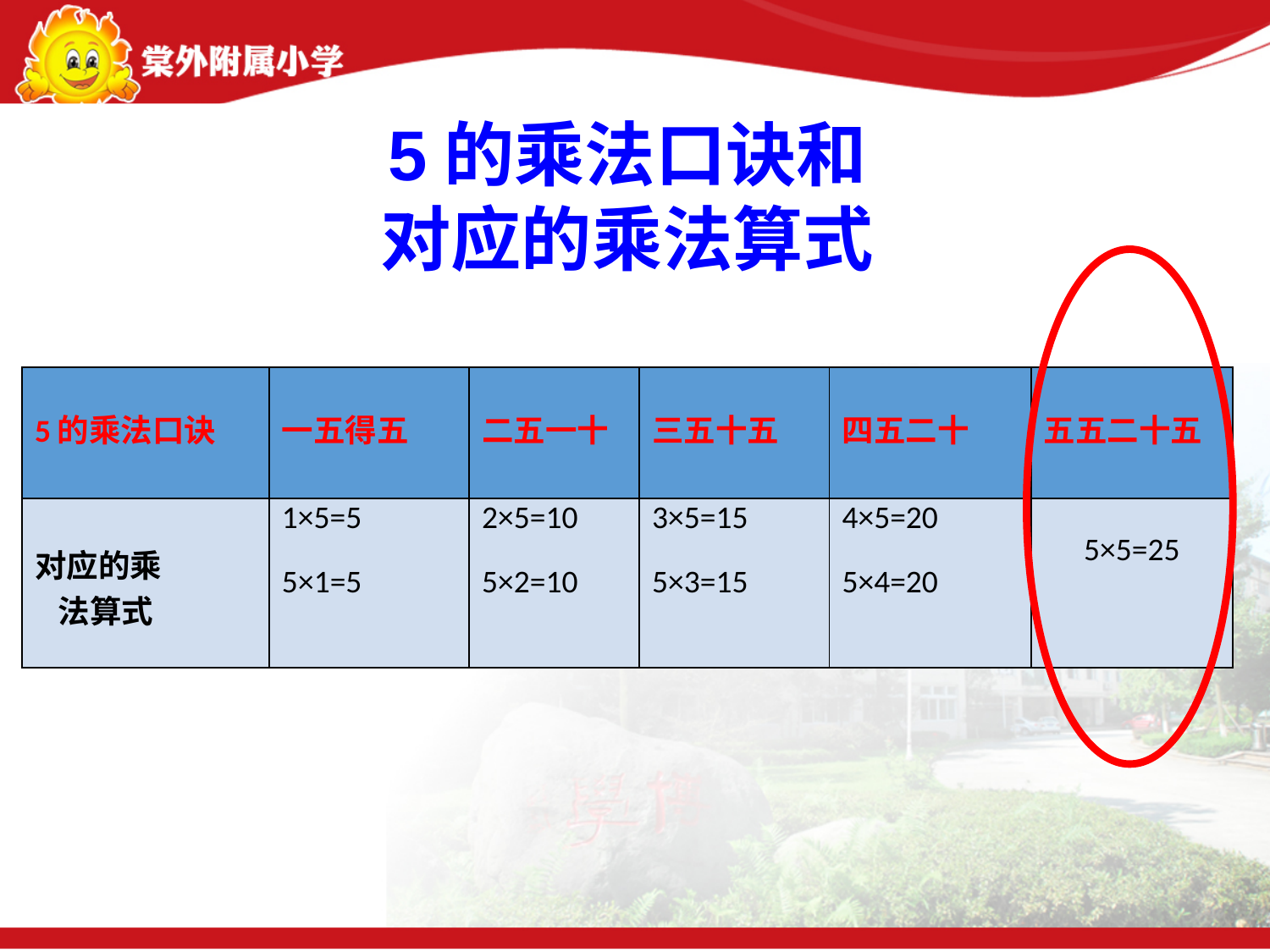

5的乘法口诀和
对应的乘法算式

| 5的乘法口诀 | 一五得五 | 二五一十 | 三五十五 | 四五二十 | 五五二十五 |
| --- | --- | --- | --- | --- | --- |
| 对应的乘 法算式 | 1×5=5 5×1=5 | 2×5=10 5×2=10 | 3×5=15 5×3=15 | 4×5=20 5×4=20 | 5×5=25 |